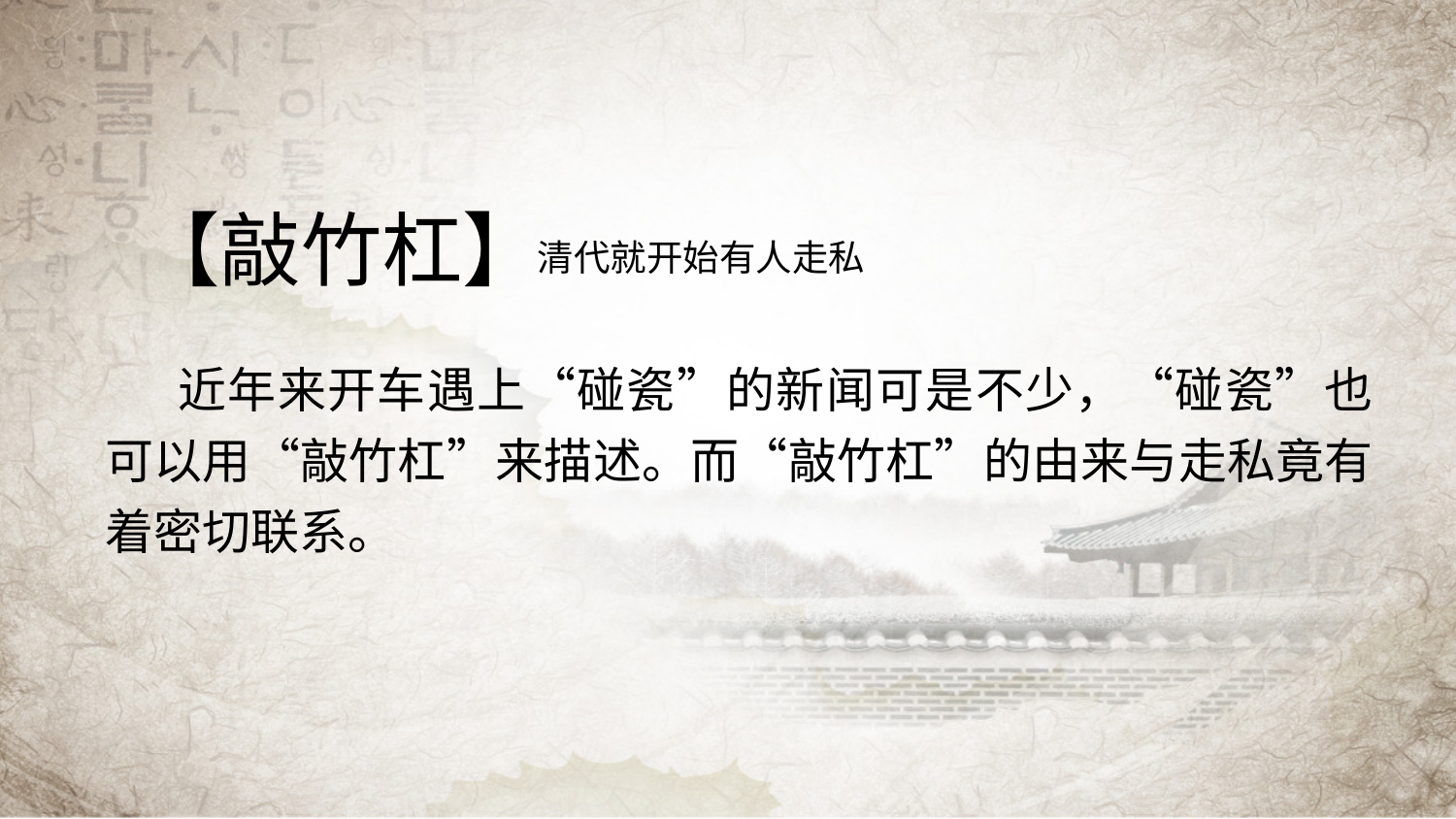

【敲竹杠】
清代就开始有人走私
近年来开车遇上“碰瓷”的新闻可是不少，“碰瓷”也可以用“敲竹杠”来描述。而“敲竹杠”的由来与走私竟有着密切联系。